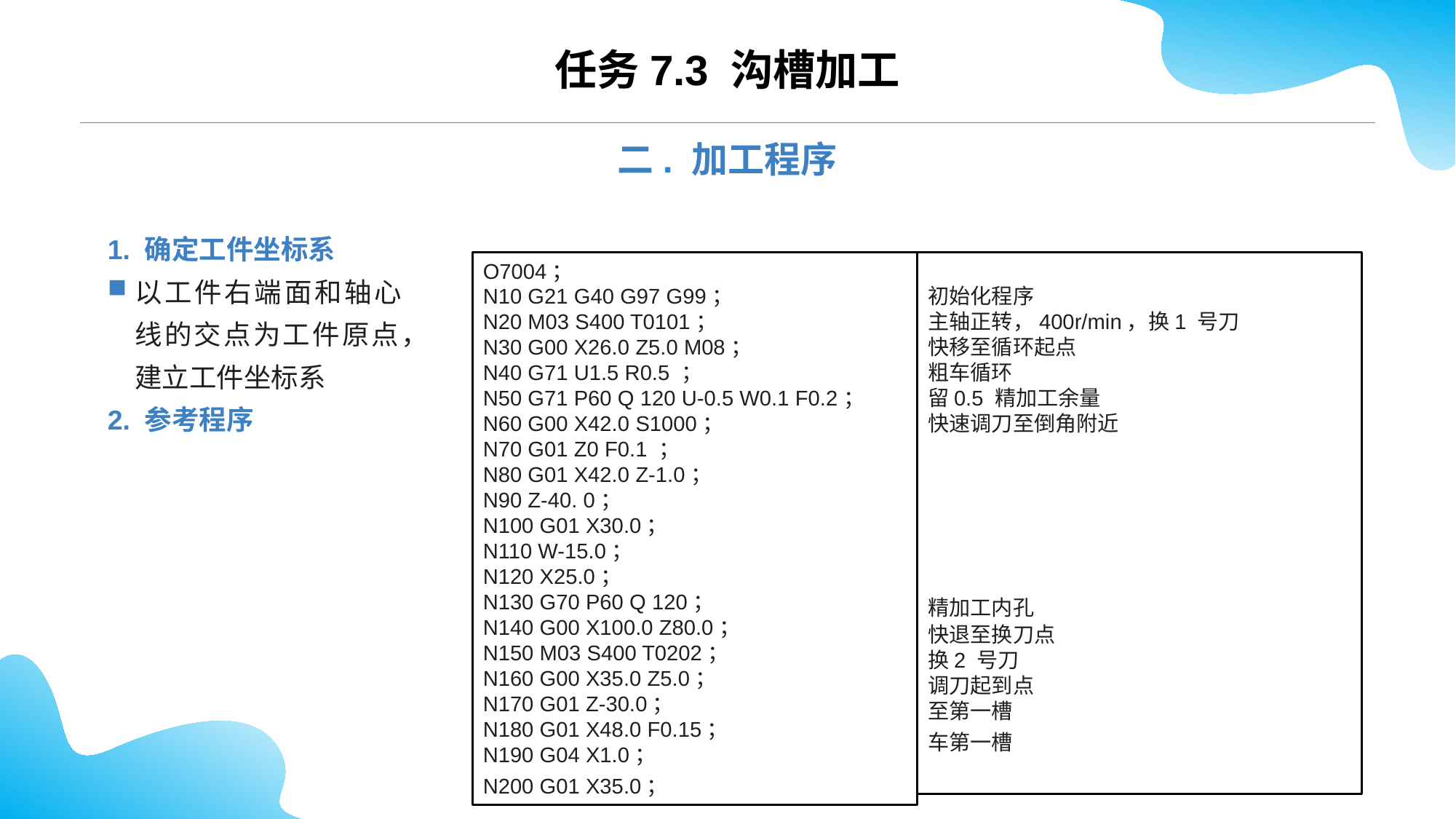

CONTENTS
任务7.3 沟槽加工
二. 加工程序
1. 确定工件坐标系
以工件右端面和轴心线的交点为工件原点，建立工件坐标系
2. 参考程序
O7004；
N10 G21 G40 G97 G99；
N20 M03 S400 T0101；
N30 G00 X26.0 Z5.0 M08；
N40 G71 U1.5 R0.5 ；
N50 G71 P60 Q 120 U-0.5 W0.1 F0.2；
N60 G00 X42.0 S1000；
N70 G01 Z0 F0.1 ；
N80 G01 X42.0 Z-1.0；
N90 Z-40. 0；
N100 G01 X30.0；
N110 W-15.0；
N120 X25.0；
N130 G70 P60 Q 120；
N140 G00 X100.0 Z80.0；
N150 M03 S400 T0202；
N160 G00 X35.0 Z5.0；
N170 G01 Z-30.0；
N180 G01 X48.0 F0.15；
N190 G04 X1.0；
N200 G01 X35.0；

初始化程序
主轴正转，400r/min，换1 号刀
快移至循环起点
粗车循环
留0.5 精加工余量
快速调刀至倒角附近

精加工内孔
快退至换刀点
换2 号刀
调刀起到点
至第一槽
车第一槽